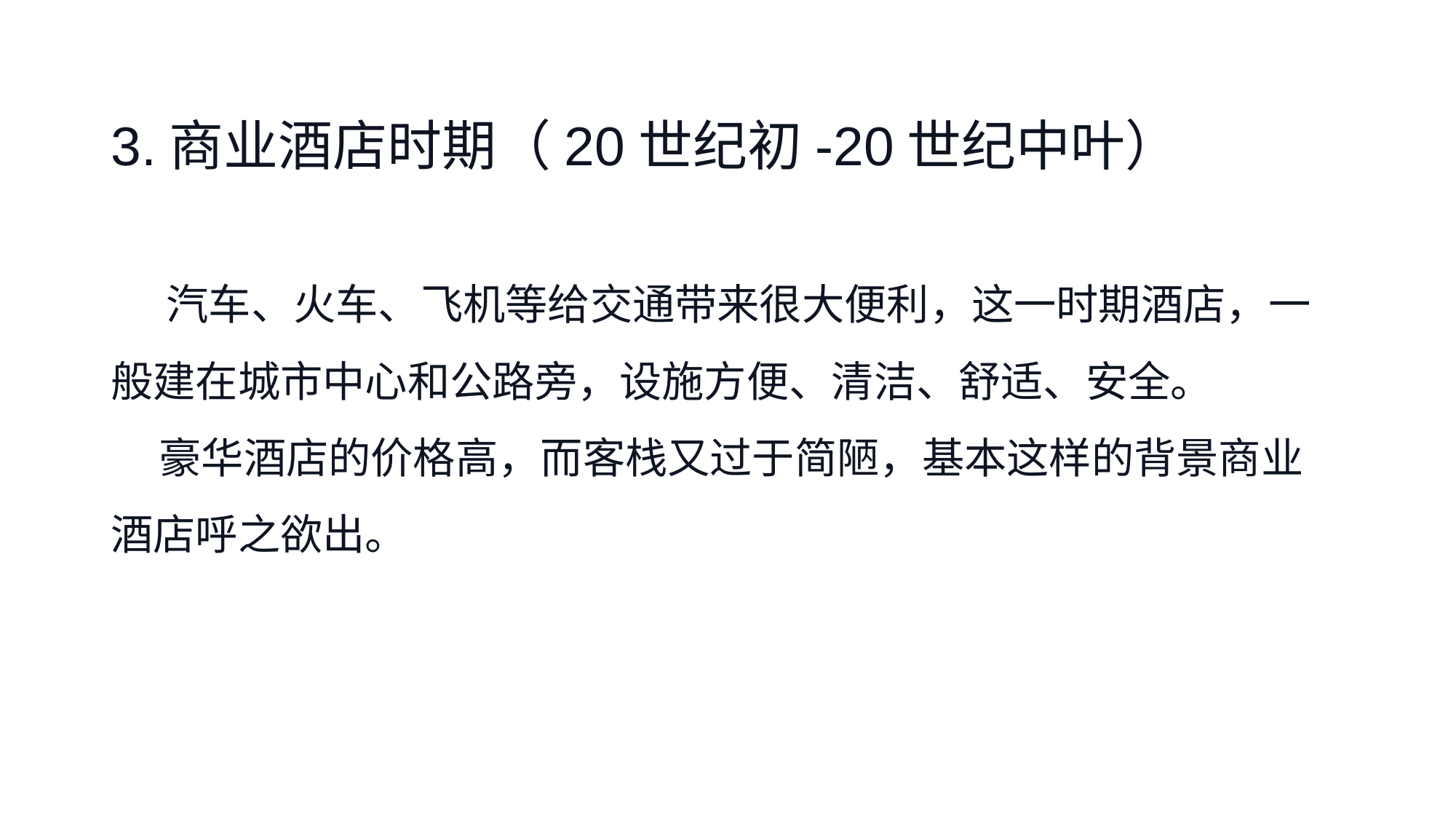

3.商业酒店时期（20世纪初-20世纪中叶）

    汽车、火车、飞机等给交通带来很大便利，这一时期酒店，一般建在城市中心和公路旁，设施方便、清洁、舒适、安全。
    豪华酒店的价格高，而客栈又过于简陋，基本这样的背景商业酒店呼之欲出。